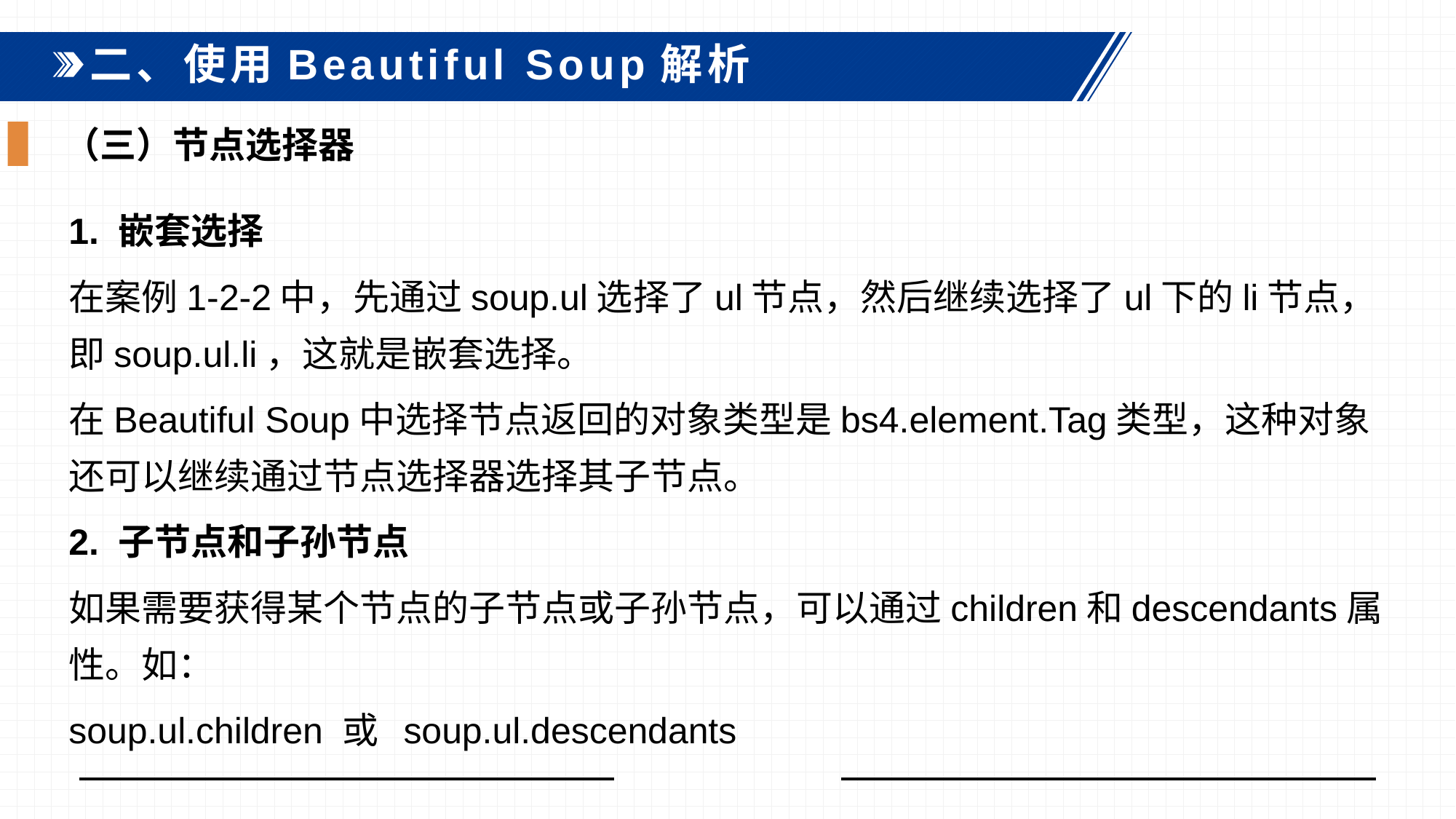

二、使用Beautiful Soup解析
（三）节点选择器

1. 嵌套选择
在案例1-2-2中，先通过soup.ul选择了ul节点，然后继续选择了ul下的li节点，即soup.ul.li，这就是嵌套选择。
在Beautiful Soup中选择节点返回的对象类型是bs4.element.Tag类型，这种对象还可以继续通过节点选择器选择其子节点。
2. 子节点和子孙节点
如果需要获得某个节点的子节点或子孙节点，可以通过children和descendants属性。如：
soup.ul.children 或  soup.ul.descendants